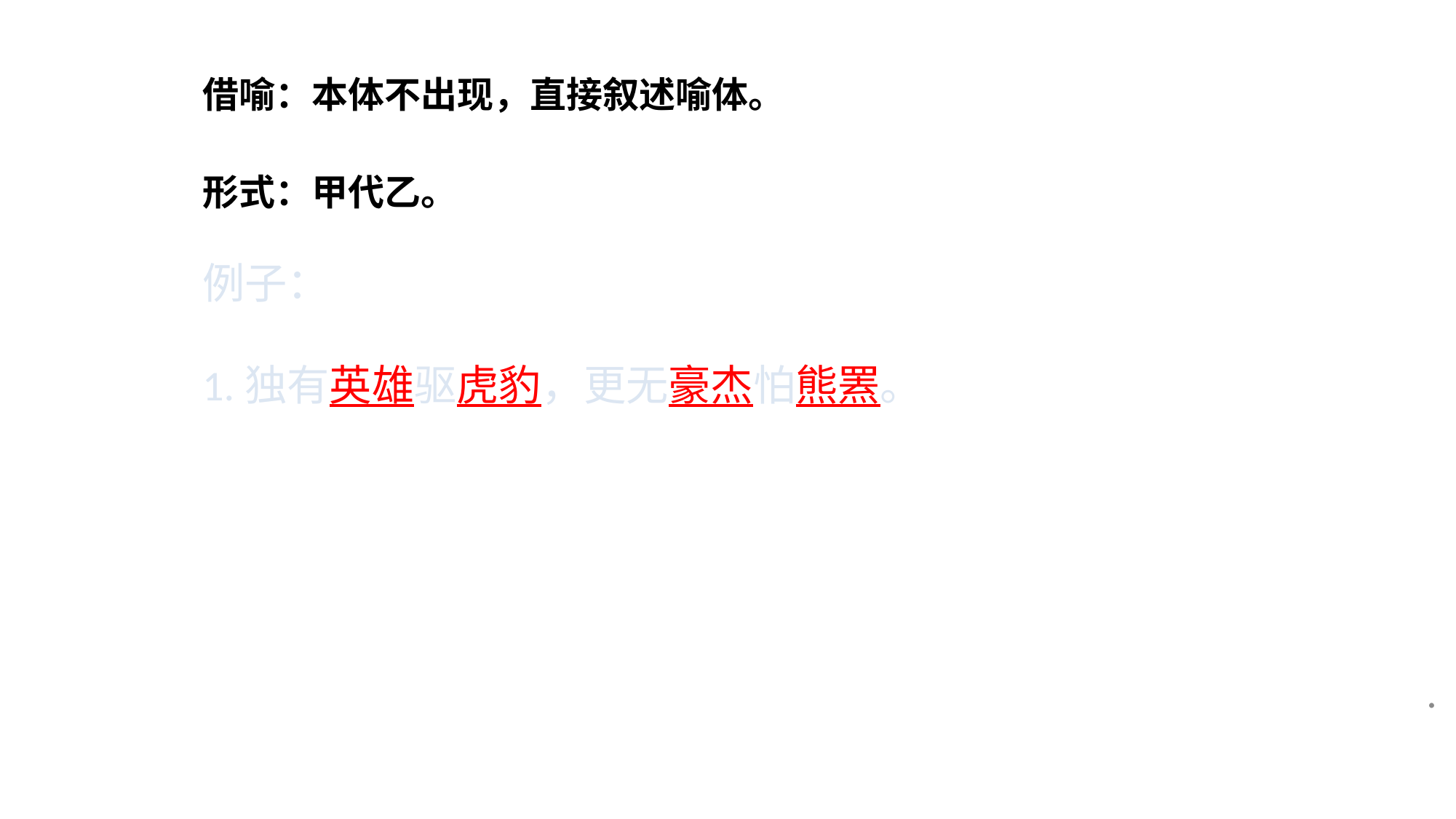

# 借喻：本体不出现，直接叙述喻体。
形式：甲代乙。
例子：

1.独有英雄驱虎豹，更无豪杰怕熊罴。

.